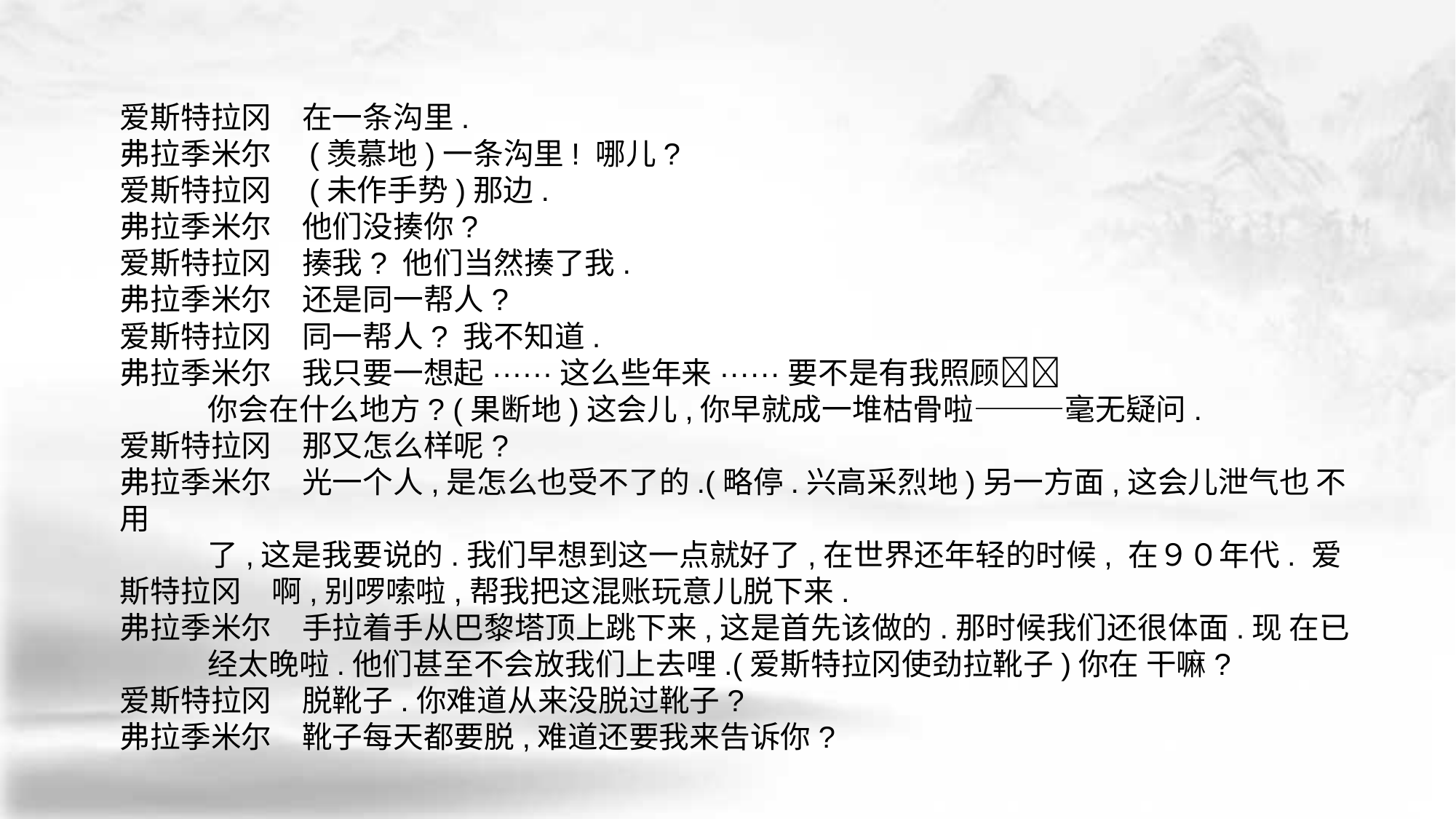

爱斯特拉冈　在一条沟里.
弗拉季米尔　(羡慕地)一条沟里! 哪儿?
爱斯特拉冈　(未作手势)那边.
弗拉季米尔　他们没揍你?
爱斯特拉冈　揍我? 他们当然揍了我.
弗拉季米尔　还是同一帮人?
爱斯特拉冈　同一帮人? 我不知道.
弗拉季米尔　我只要一想起······这么些年来······要不是有我照顾􀆺􀆺
            你会在什么地方? (果断地)这会儿,你早就成一堆枯骨啦———毫无疑问.
爱斯特拉冈　那又怎么样呢?
弗拉季米尔　光一个人,是怎么也受不了的.(略停.兴高采烈地)另一方面,这会儿泄气也 不用
            了,这是我要说的.我们早想到这一点就好了,在世界还年轻的时候, 在９０年代. 爱斯特拉冈　啊,别啰嗦啦,帮我把这混账玩意儿脱下来.
弗拉季米尔　手拉着手从巴黎塔顶上跳下来,这是首先该做的.那时候我们还很体面.现 在已
            经太晚啦.他们甚至不会放我们上去哩.(爱斯特拉冈使劲拉靴子)你在 干嘛?
爱斯特拉冈　脱靴子.你难道从来没脱过靴子?
弗拉季米尔　靴子每天都要脱,难道还要我来告诉你?